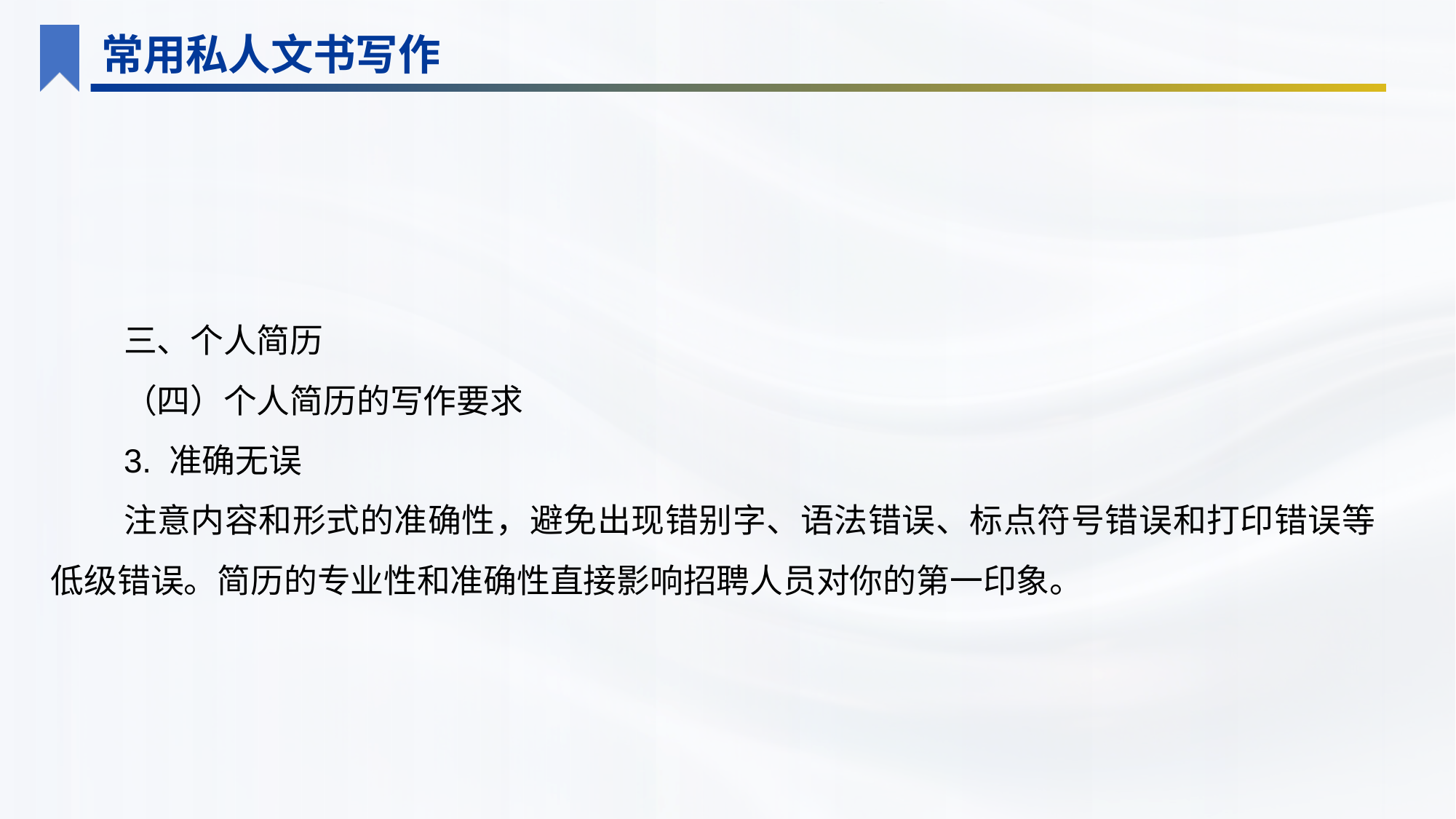

常用私人文书写作
三、个人简历
（四）个人简历的写作要求
3. 准确无误
注意内容和形式的准确性，避免出现错别字、语法错误、标点符号错误和打印错误等低级错误。简历的专业性和准确性直接影响招聘人员对你的第一印象。